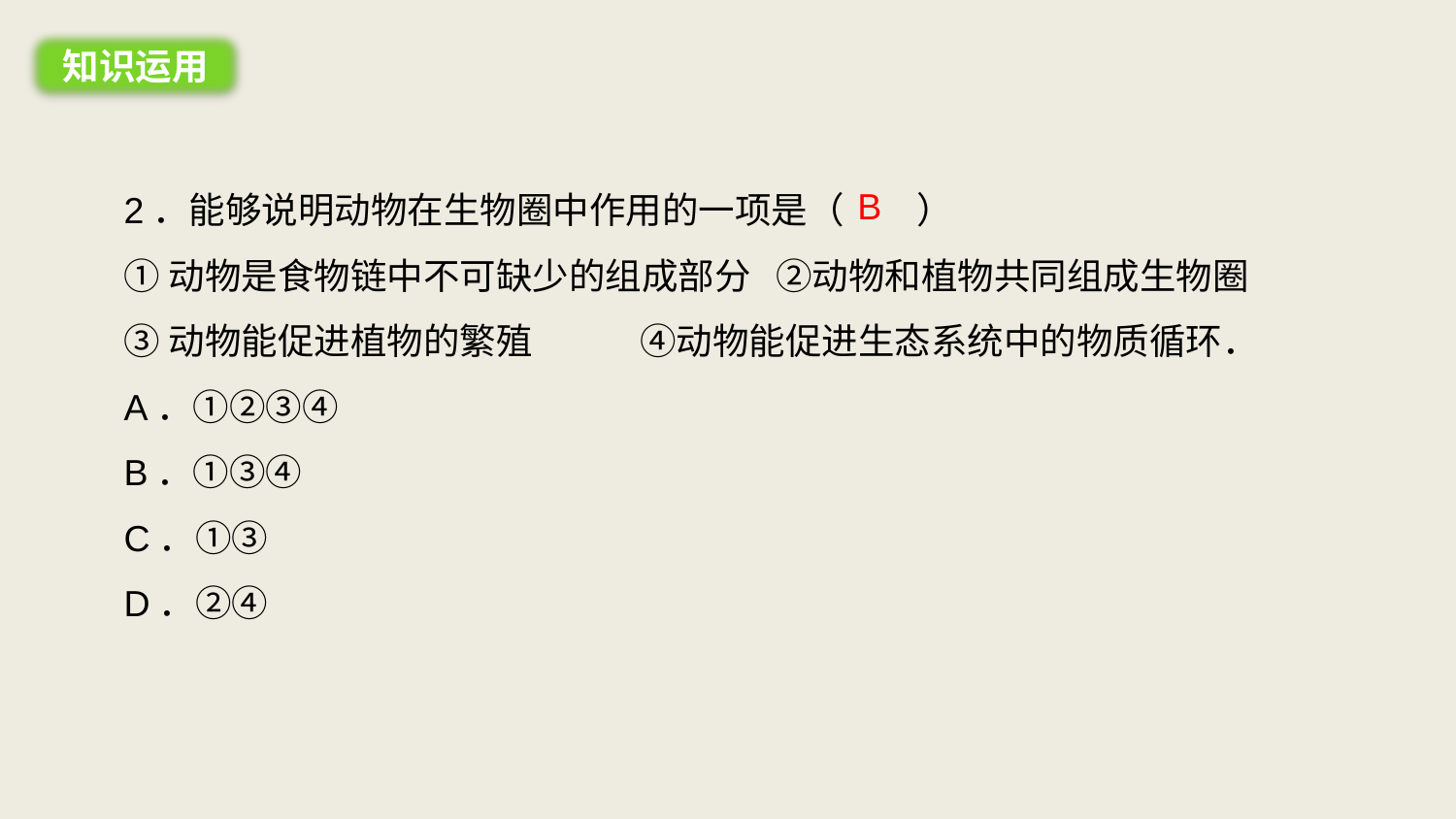

知识运用
2．能够说明动物在生物圈中作用的一项是（　　）
①动物是食物链中不可缺少的组成部分   ②动物和植物共同组成生物圈
③动物能促进植物的繁殖             ④动物能促进生态系统中的物质循环．
A．①②③④
B．①③④
C．①③
D．②④
B